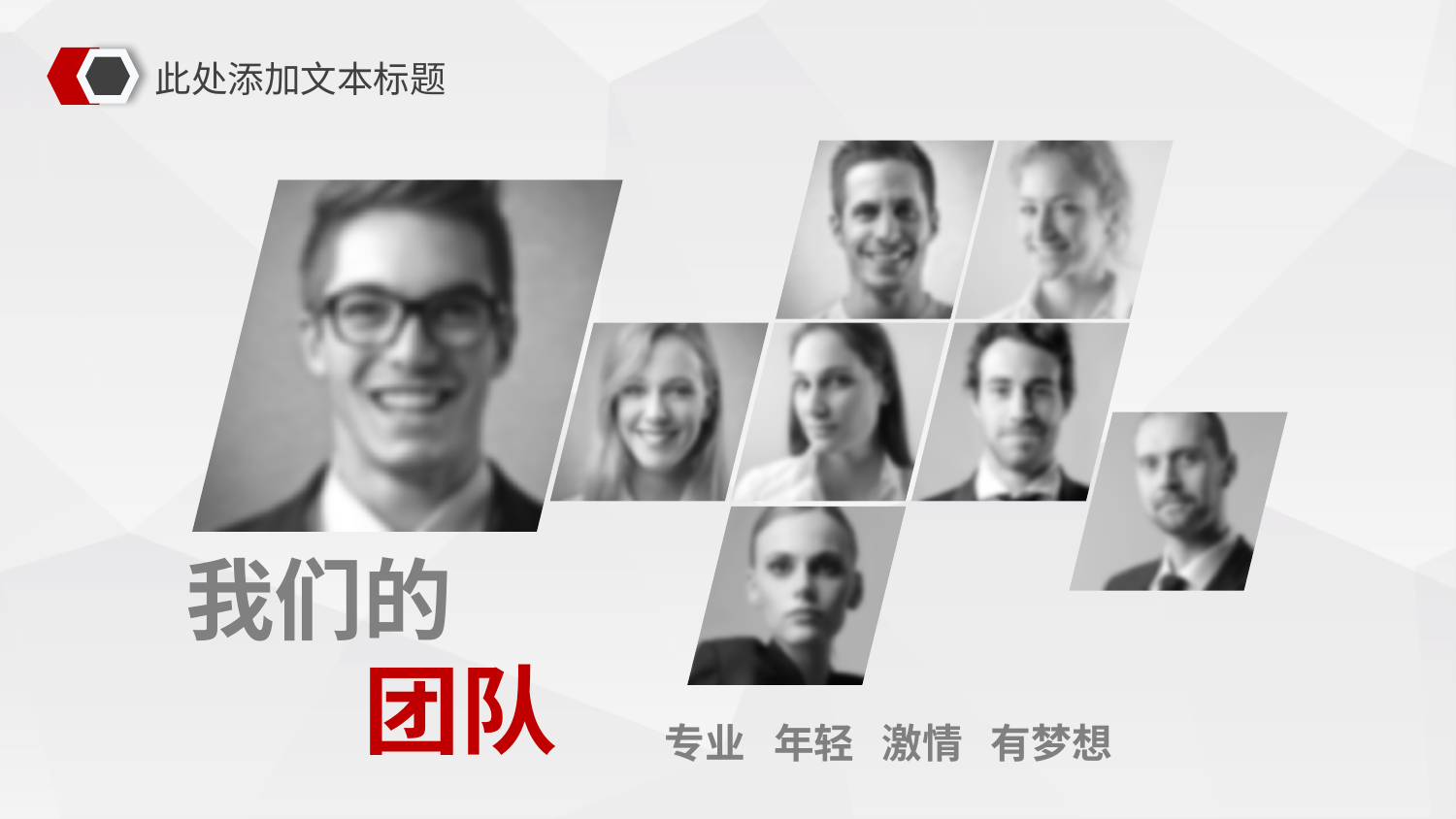

此处添加文本标题

我们的
团队
专业   年轻   激情   有梦想